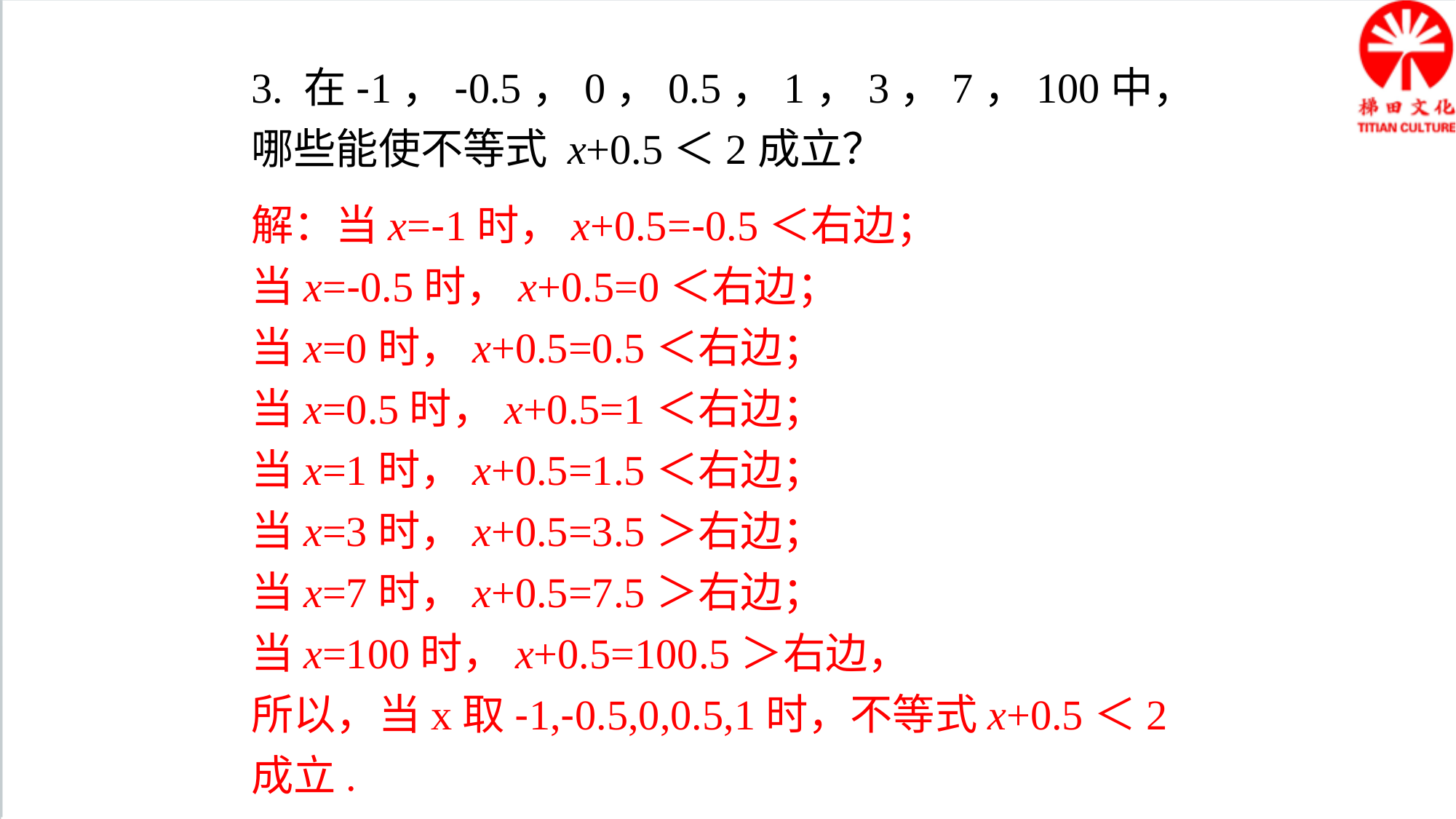

3. 在-1，-0.5，0，0.5，1，3，7，100中，哪些能使不等式 x+0.5＜2成立？
解：当x=-1时，x+0.5=-0.5＜右边；
当x=-0.5时，x+0.5=0＜右边；
当x=0时，x+0.5=0.5＜右边；
当x=0.5时，x+0.5=1＜右边；
当x=1时，x+0.5=1.5＜右边；
当x=3时，x+0.5=3.5＞右边；
当x=7时，x+0.5=7.5＞右边；
当x=100时，x+0.5=100.5＞右边，
所以，当x取-1,-0.5,0,0.5,1时，不等式x+0.5＜2成立.